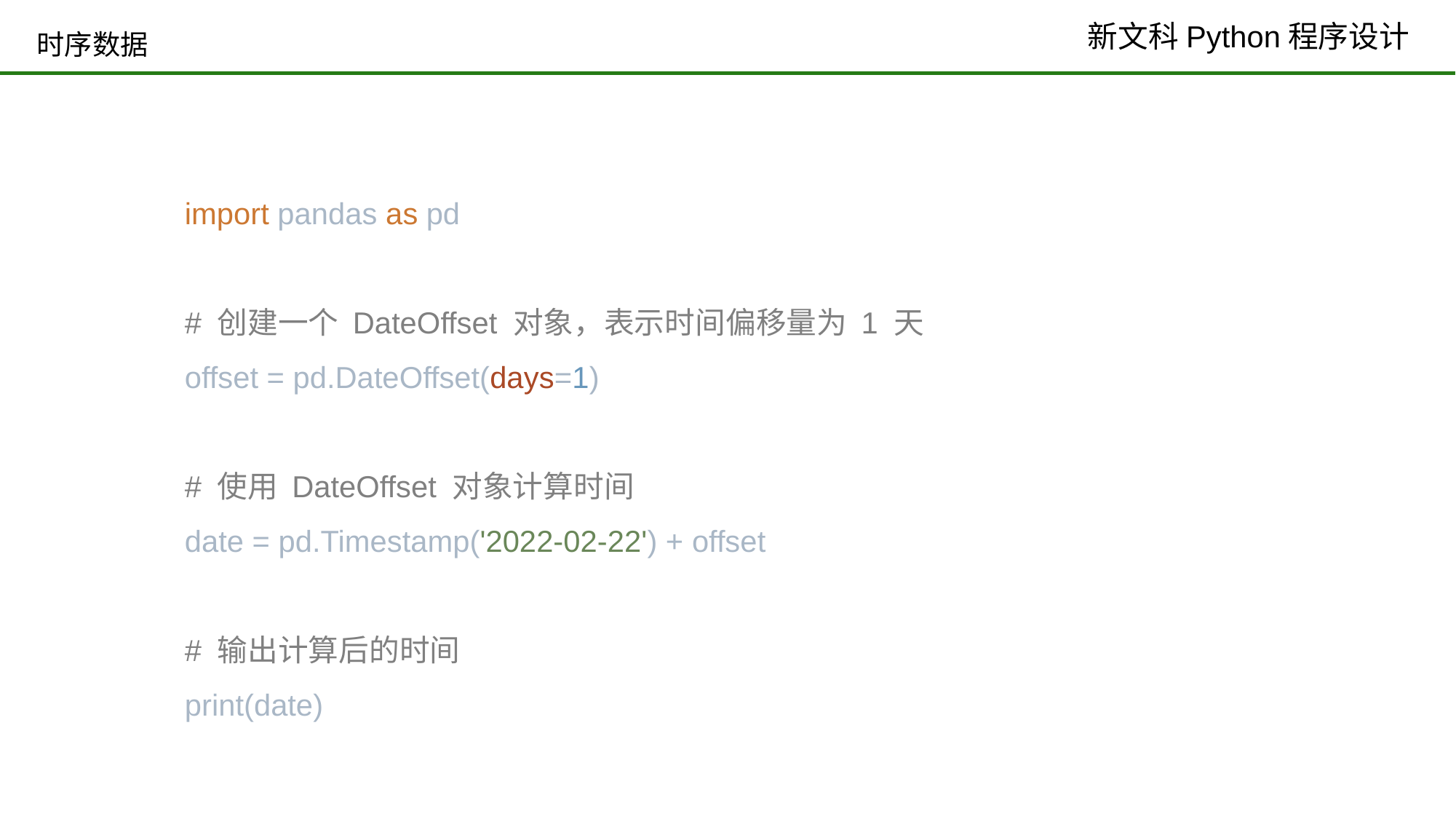

# 时序数据
import pandas as pd
# 创建一个 DateOffset 对象，表示时间偏移量为 1 天
offset = pd.DateOffset(days=1)
# 使用 DateOffset 对象计算时间
date = pd.Timestamp('2022-02-22') + offset
# 输出计算后的时间
print(date)